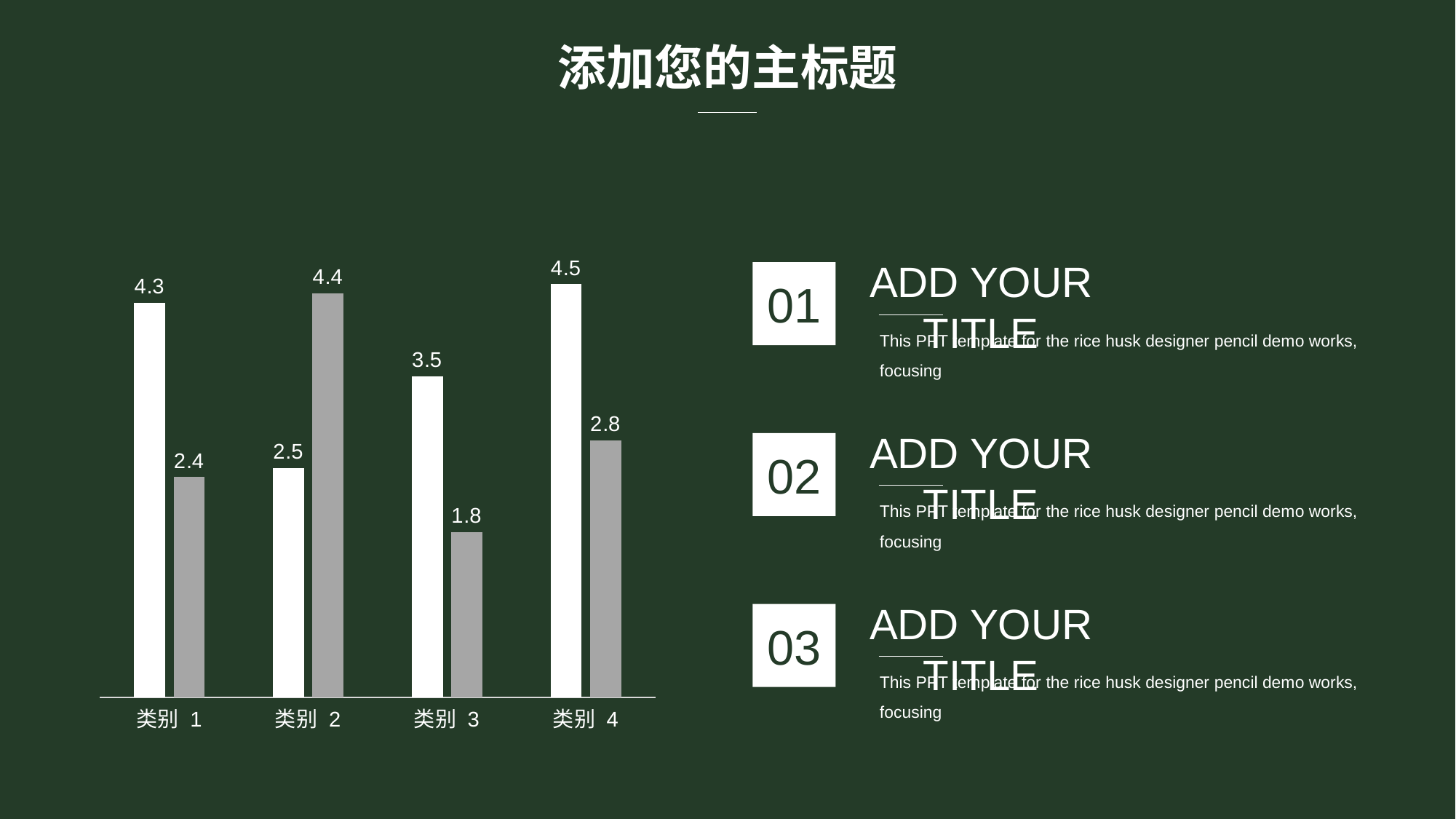

添加您的主标题

### Chart

| Category | 系列 1 | 系列 2 |
|---|---|---|
| 类别 1 | 4.3 | 2.4 |
| 类别 2 | 2.5 | 4.4 |
| 类别 3 | 3.5 | 1.8 |
| 类别 4 | 4.5 | 2.8 |
ADD YOUR TITLE
This PPT template for the rice husk designer pencil demo works, focusing
01
ADD YOUR TITLE
This PPT template for the rice husk designer pencil demo works, focusing
02
ADD YOUR TITLE
This PPT template for the rice husk designer pencil demo works, focusing
03